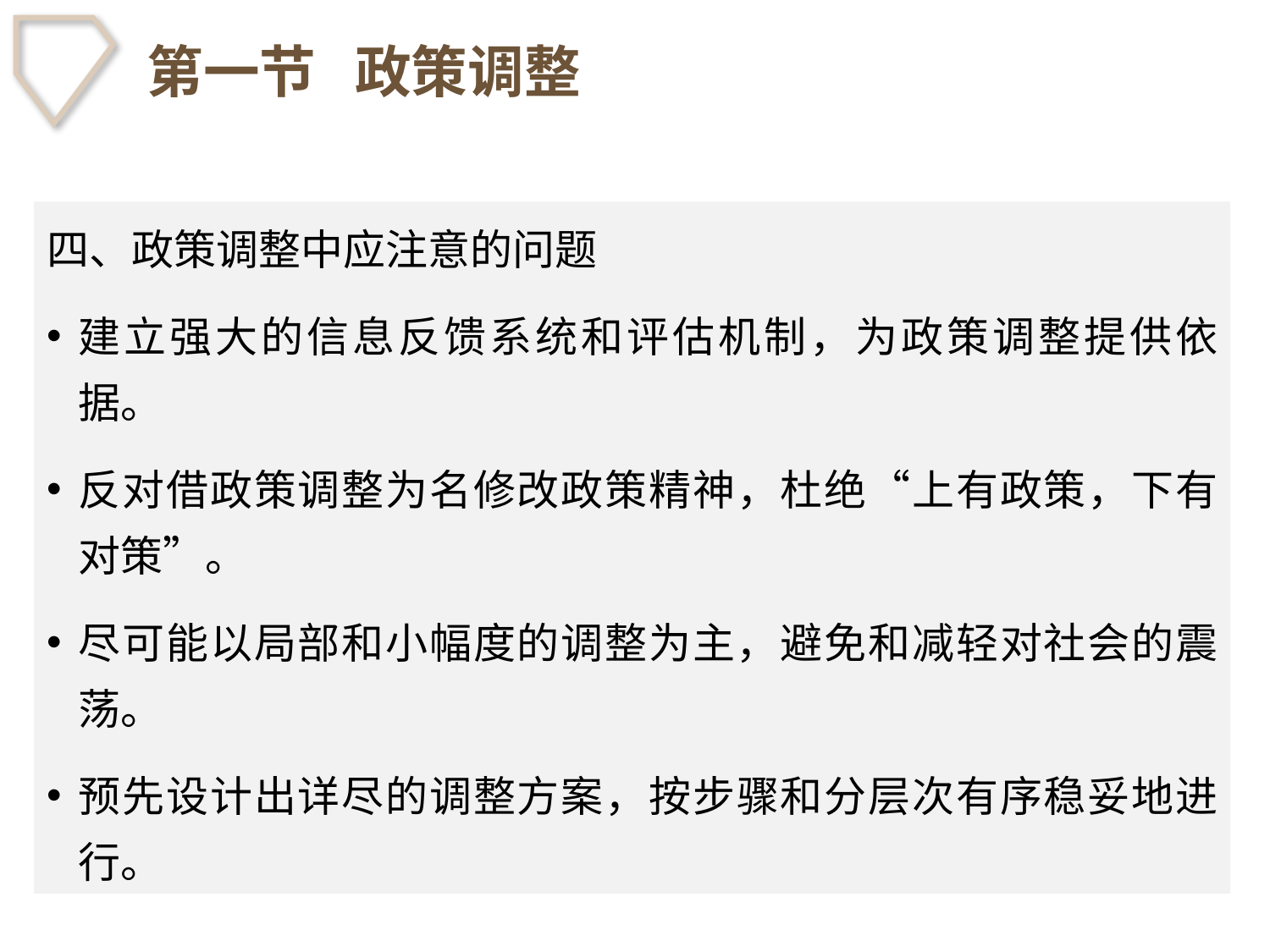

# 第一节   政策调整
四、政策调整中应注意的问题
建立强大的信息反馈系统和评估机制，为政策调整提供依据。
反对借政策调整为名修改政策精神，杜绝“上有政策，下有对策”。
尽可能以局部和小幅度的调整为主，避免和减轻对社会的震荡。
预先设计出详尽的调整方案，按步骤和分层次有序稳妥地进行。